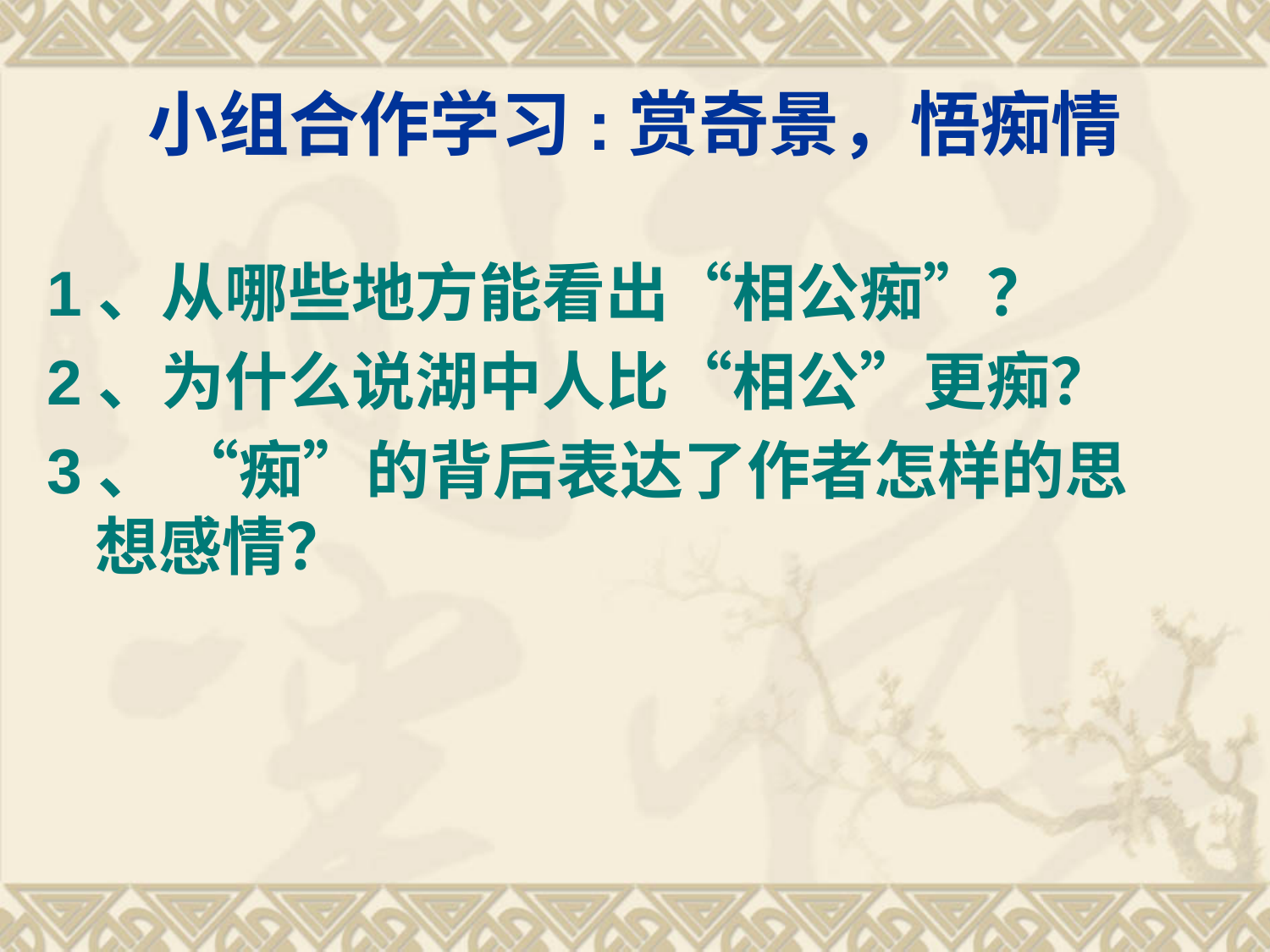

# 小组合作学习:赏奇景，悟痴情
1、从哪些地方能看出“相公痴”？
2、为什么说湖中人比“相公”更痴？
3、 “痴”的背后表达了作者怎样的思想感情？